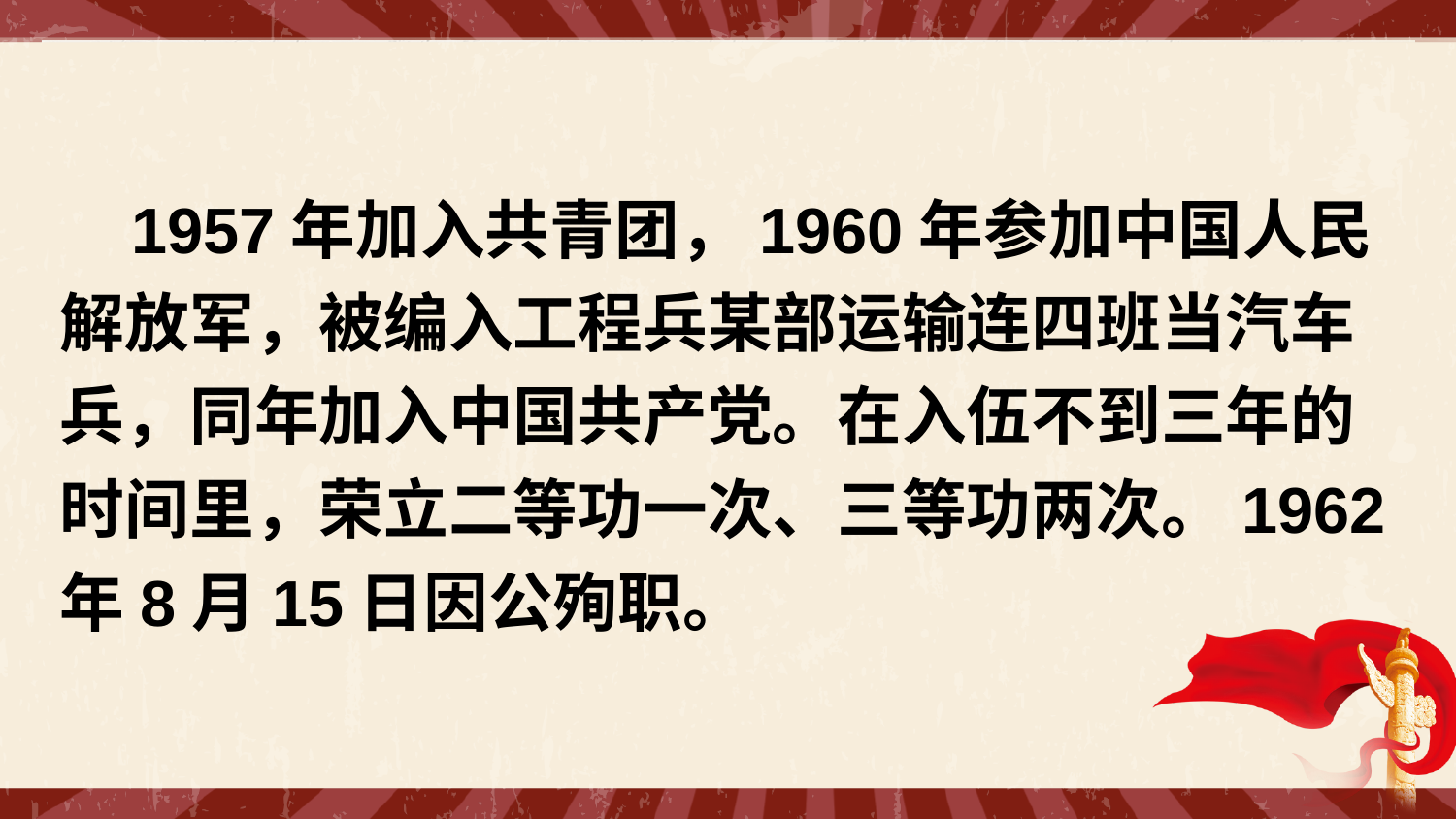

1957年加入共青团，1960年参加中国人民解放军，被编入工程兵某部运输连四班当汽车兵，同年加入中国共产党。在入伍不到三年的时间里，荣立二等功一次、三等功两次。1962年8月15日因公殉职。